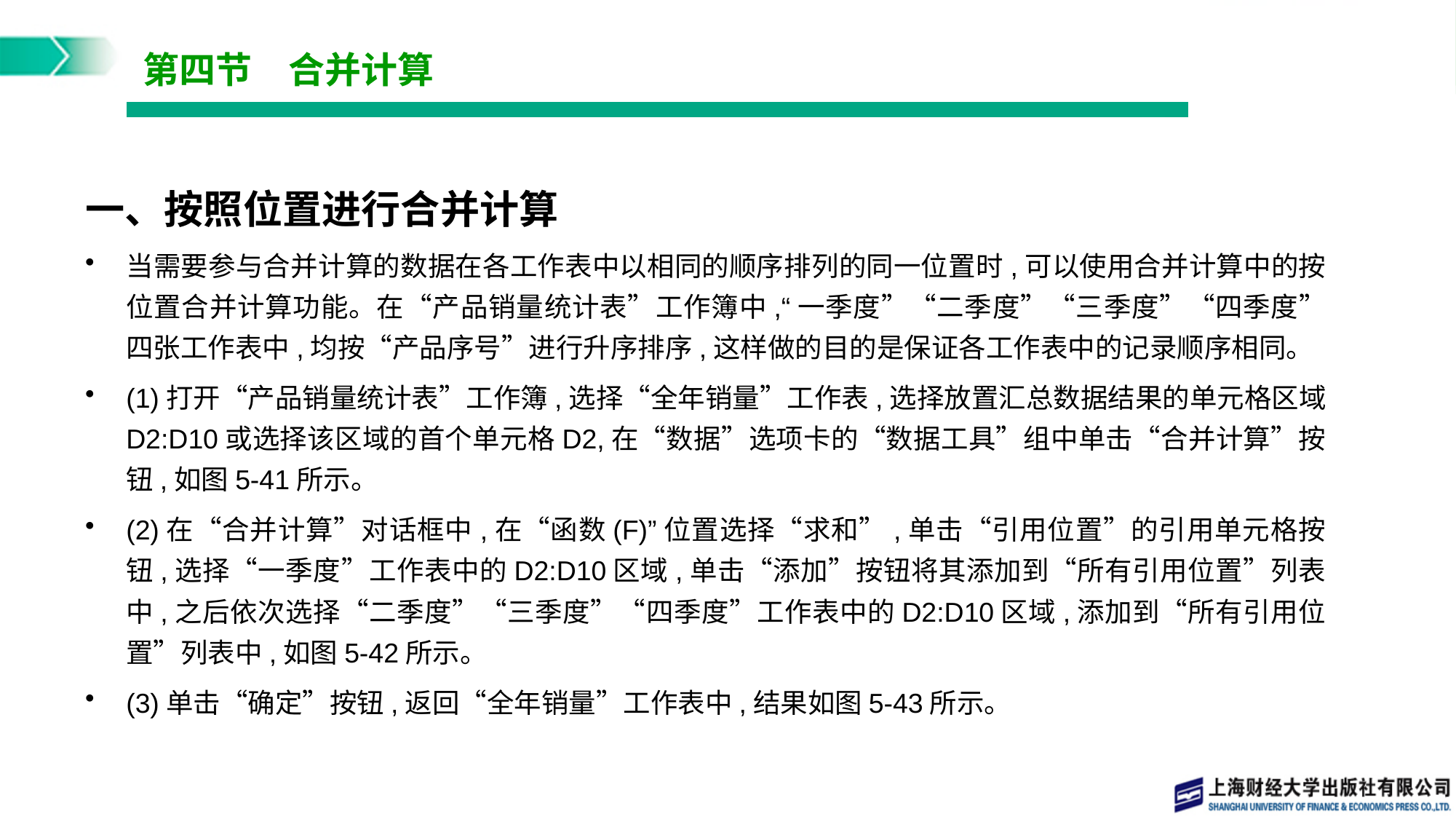

# 第四节　合并计算
一、按照位置进行合并计算
当需要参与合并计算的数据在各工作表中以相同的顺序排列的同一位置时,可以使用合并计算中的按位置合并计算功能。在“产品销量统计表”工作簿中,“一季度”“二季度”“三季度”“四季度”四张工作表中,均按“产品序号”进行升序排序,这样做的目的是保证各工作表中的记录顺序相同。
(1)打开“产品销量统计表”工作簿,选择“全年销量”工作表,选择放置汇总数据结果的单元格区域D2:D10或选择该区域的首个单元格D2,在“数据”选项卡的“数据工具”组中单击“合并计算”按钮,如图5-41所示。
(2)在“合并计算”对话框中,在“函数(F)”位置选择“求和”,单击“引用位置”的引用单元格按钮,选择“一季度”工作表中的D2:D10区域,单击“添加”按钮将其添加到“所有引用位置”列表中,之后依次选择“二季度”“三季度”“四季度”工作表中的D2:D10区域,添加到“所有引用位置”列表中,如图5-42所示。
(3)单击“确定”按钮,返回“全年销量”工作表中,结果如图5-43所示。